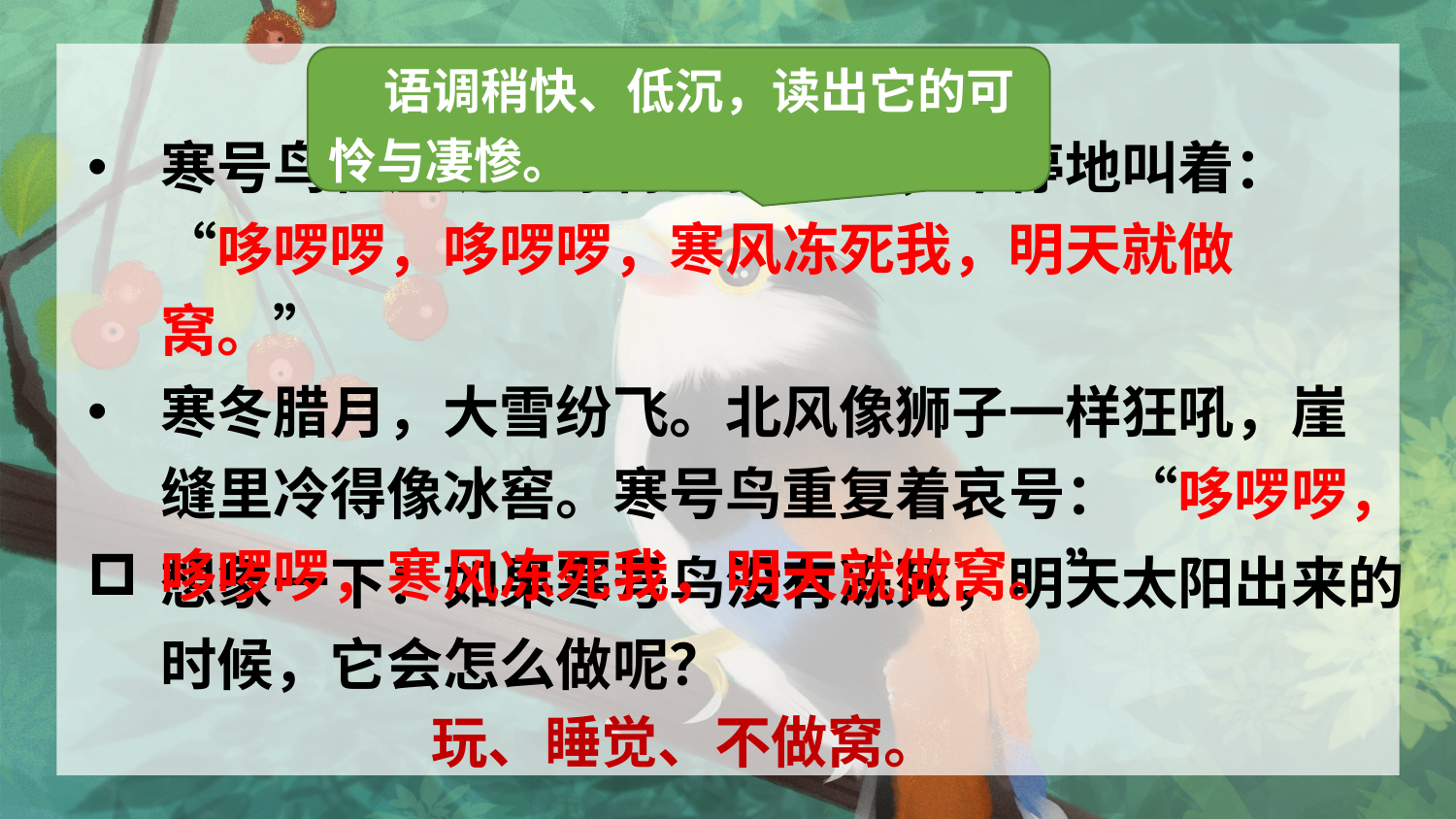

语调稍快、低沉，读出它的可怜与凄惨。
寒号鸟在崖缝里冻得直打哆嗦，不停地叫着：“哆啰啰，哆啰啰，寒风冻死我，明天就做窝。”
寒冬腊月，大雪纷飞。北风像狮子一样狂吼，崖缝里冷得像冰窖。寒号鸟重复着哀号：“哆啰啰，哆啰啰，寒风冻死我，明天就做窝。”
想象一下：如果寒号鸟没有冻死，明天太阳出来的时候，它会怎么做呢？
    玩、睡觉、不做窝。